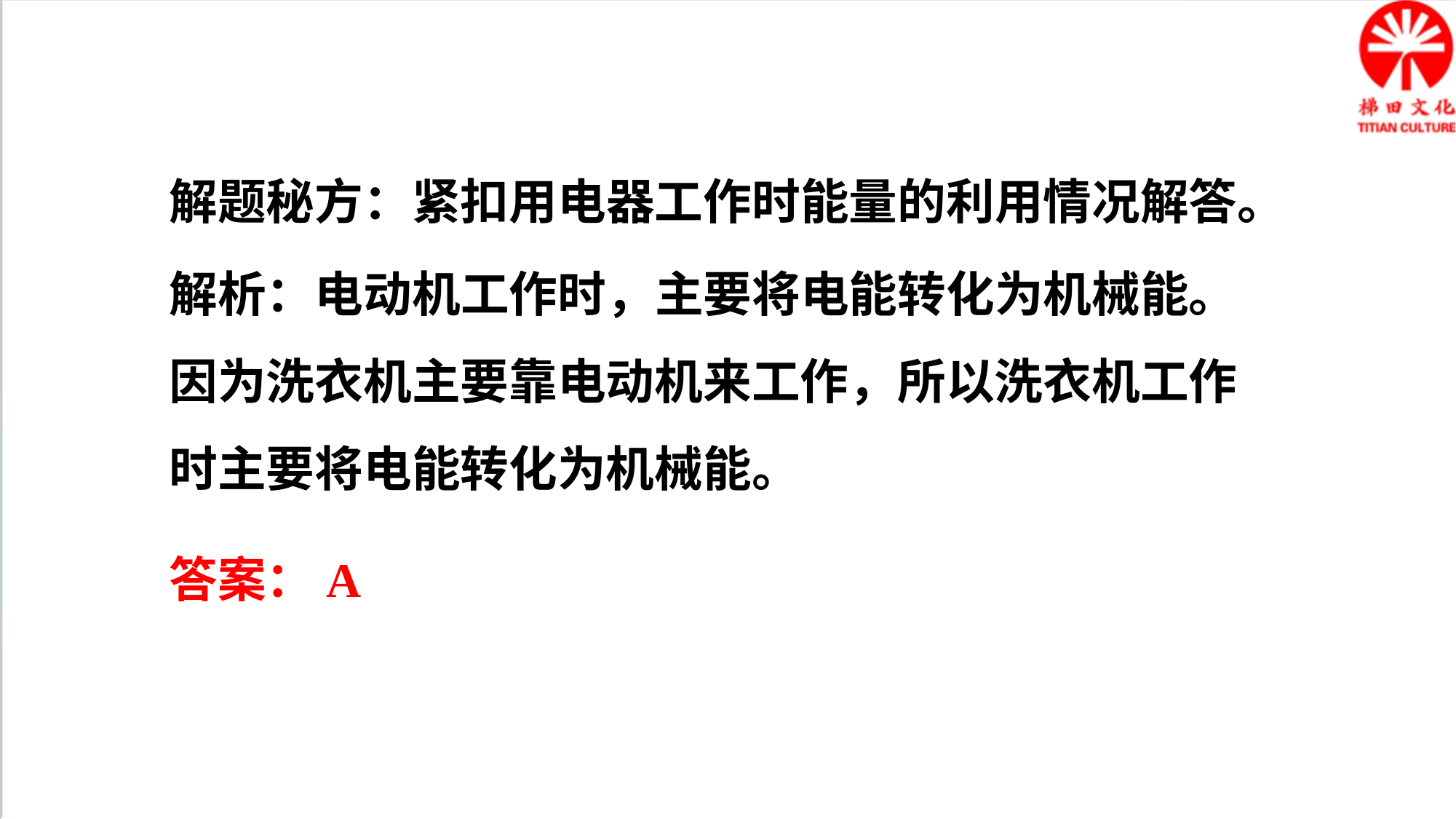

解题秘方：紧扣用电器工作时能量的利用情况解答。
解析：电动机工作时，主要将电能转化为机械能。因为洗衣机主要靠电动机来工作，所以洗衣机工作时主要将电能转化为机械能。
答案：A